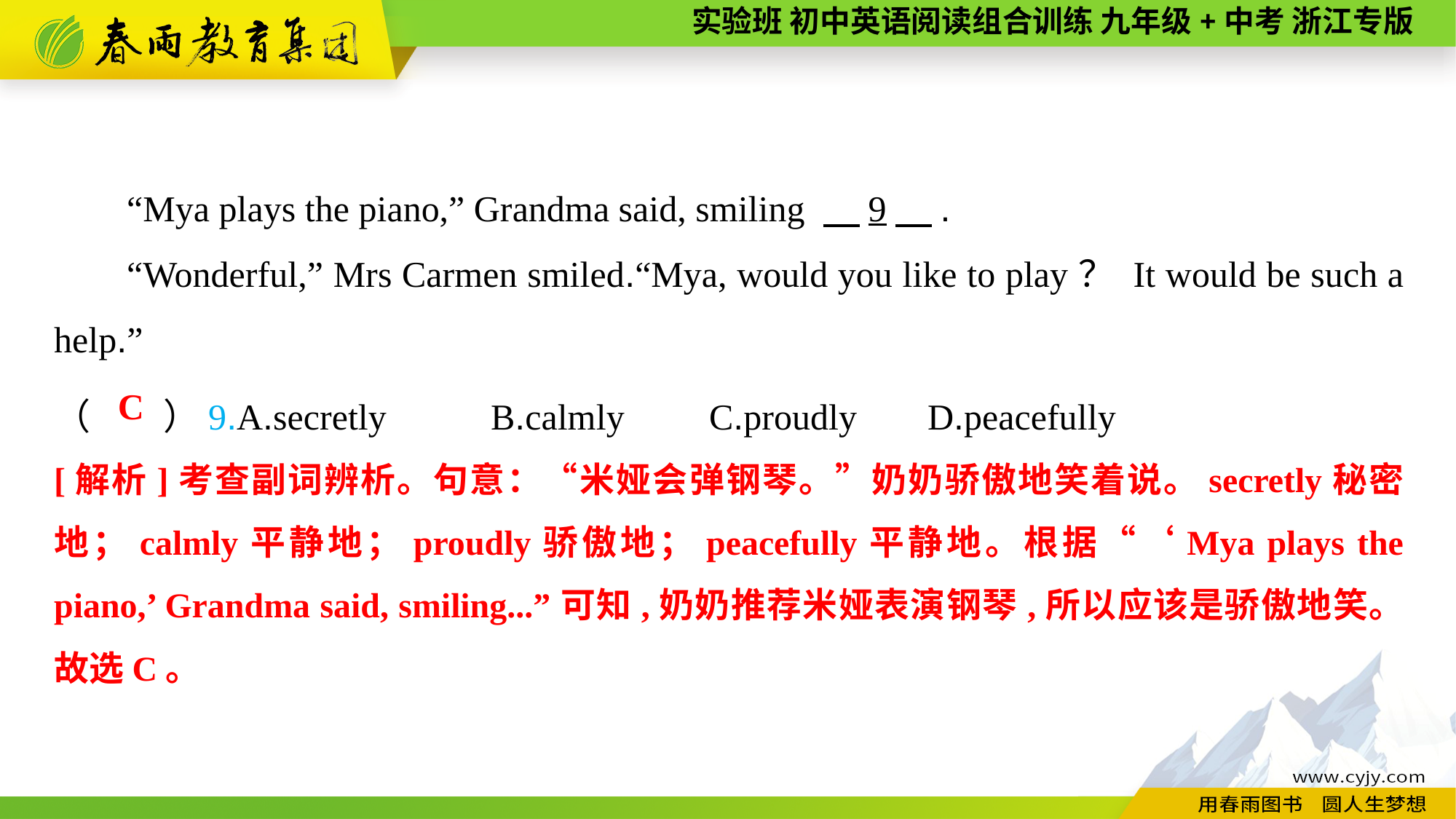

“Mya plays the piano,” Grandma said, smiling 　9　.
“Wonderful,” Mrs Carmen smiled.“Mya, would you like to play？ It would be such a help.”
（　　）9.A.secretly	B.calmly	C.proudly	D.peacefully
C
[解析]考查副词辨析。句意：“米娅会弹钢琴。”奶奶骄傲地笑着说。secretly秘密地；calmly平静地；proudly骄傲地；peacefully平静地。根据“‘Mya plays the piano,’ Grandma said, smiling...”可知,奶奶推荐米娅表演钢琴,所以应该是骄傲地笑。故选C。